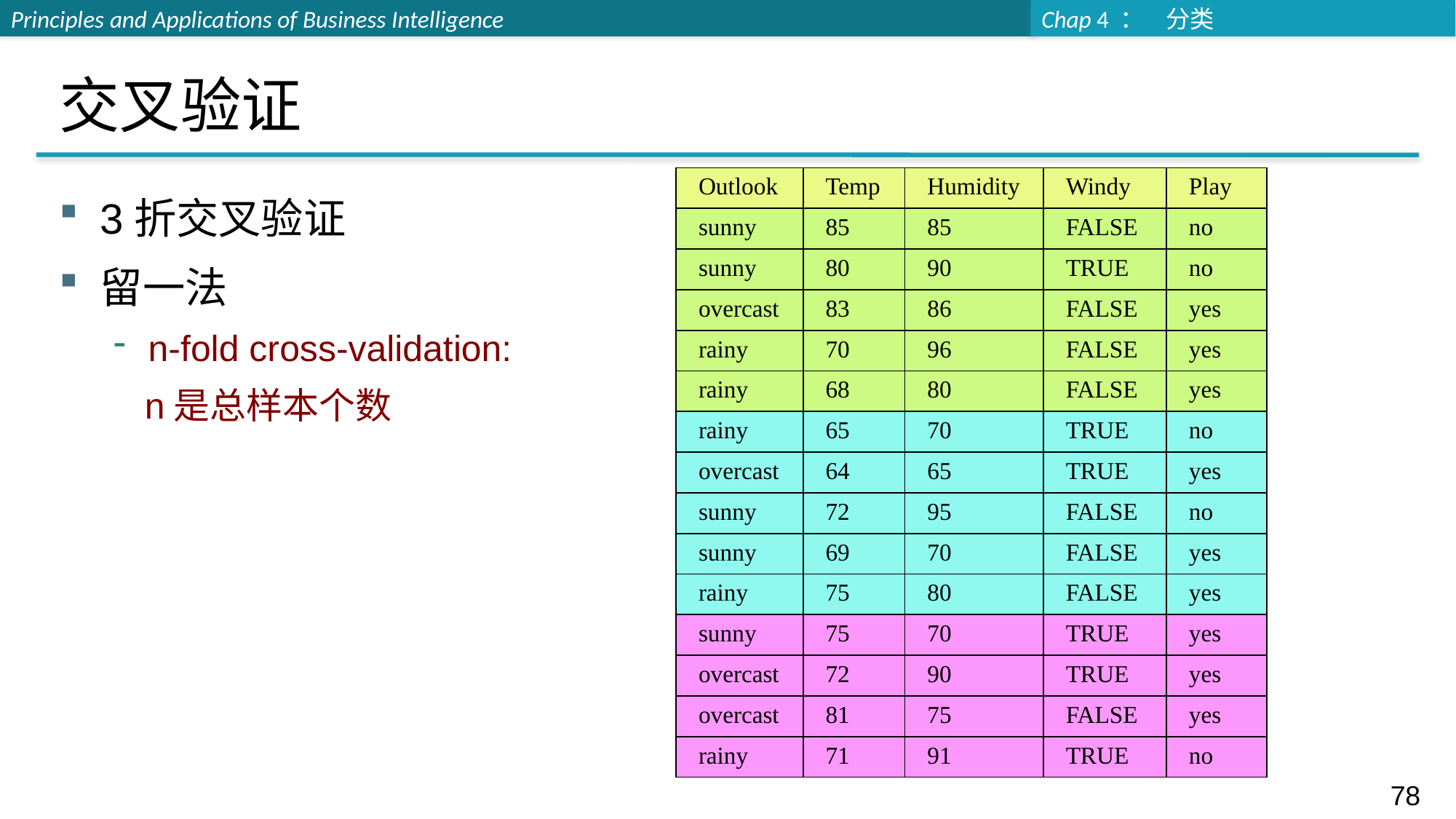

# 交叉验证
| Outlook | Temp | Humidity | Windy | Play |
| --- | --- | --- | --- | --- |
| sunny | 85 | 85 | FALSE | no |
| sunny | 80 | 90 | TRUE | no |
| overcast | 83 | 86 | FALSE | yes |
| rainy | 70 | 96 | FALSE | yes |
| rainy | 68 | 80 | FALSE | yes |
| rainy | 65 | 70 | TRUE | no |
| overcast | 64 | 65 | TRUE | yes |
| sunny | 72 | 95 | FALSE | no |
| sunny | 69 | 70 | FALSE | yes |
| rainy | 75 | 80 | FALSE | yes |
| sunny | 75 | 70 | TRUE | yes |
| overcast | 72 | 90 | TRUE | yes |
| overcast | 81 | 75 | FALSE | yes |
| rainy | 71 | 91 | TRUE | no |
3折交叉验证
留一法
n-fold cross-validation:
   n是总样本个数